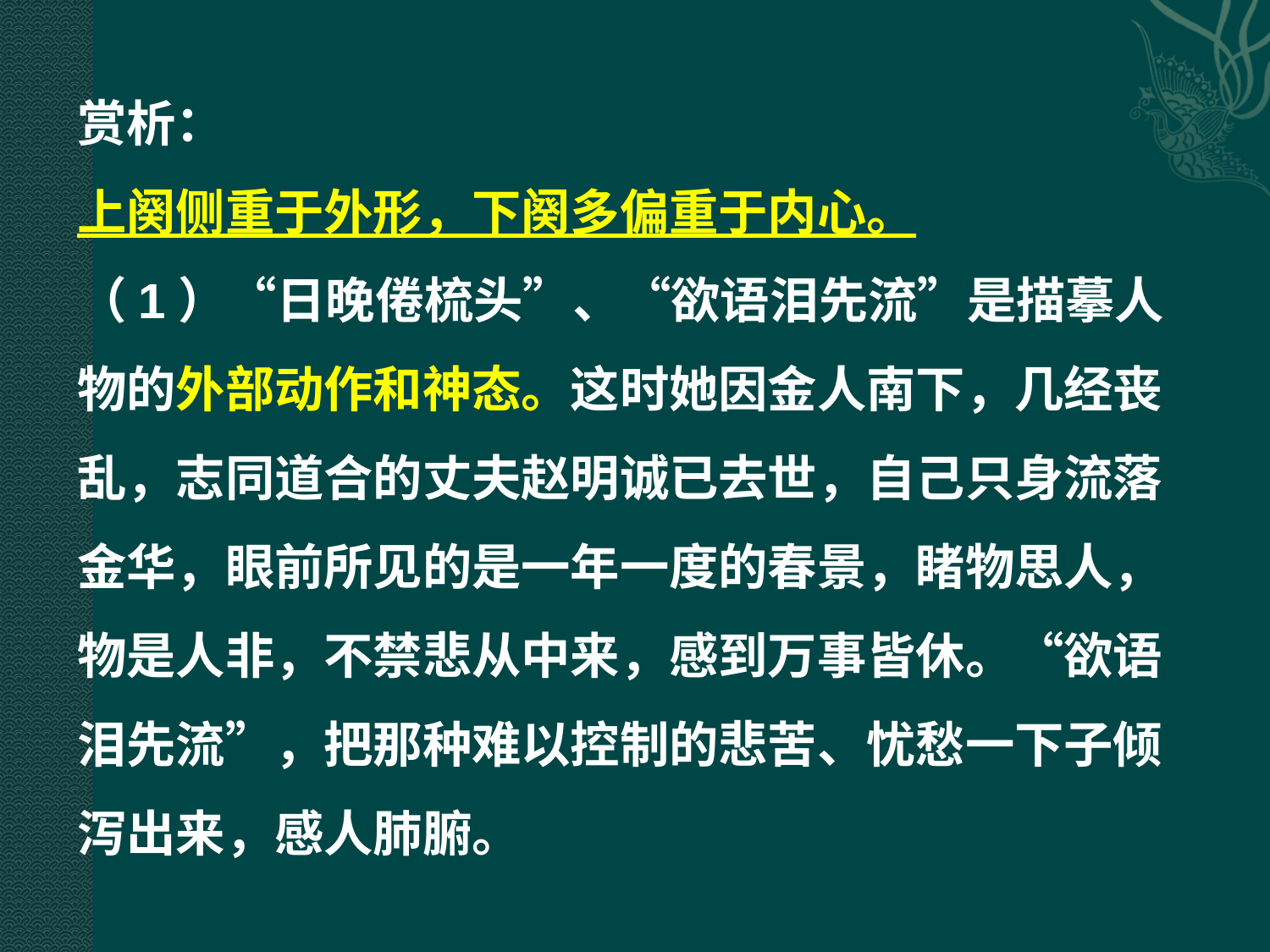

赏析：
上阕侧重于外形，下阕多偏重于内心。
（1）“日晚倦梳头”、“欲语泪先流”是描摹人物的外部动作和神态。这时她因金人南下，几经丧乱，志同道合的丈夫赵明诚已去世，自己只身流落金华，眼前所见的是一年一度的春景，睹物思人，物是人非，不禁悲从中来，感到万事皆休。“欲语泪先流”，把那种难以控制的悲苦、忧愁一下子倾泻出来，感人肺腑。